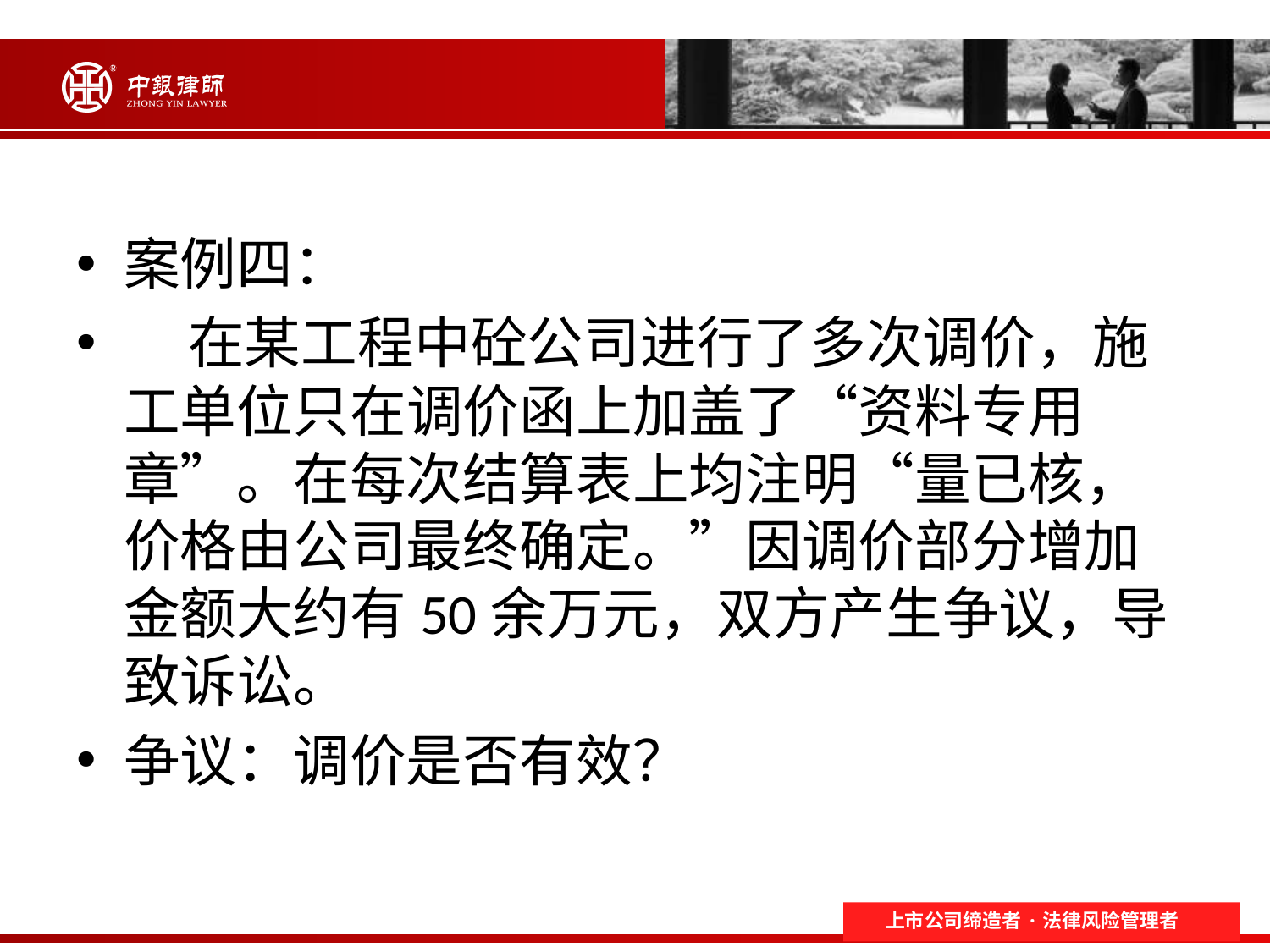

#
案例四：
    在某工程中砼公司进行了多次调价，施工单位只在调价函上加盖了“资料专用章”。在每次结算表上均注明“量已核，价格由公司最终确定。”因调价部分增加金额大约有50余万元，双方产生争议，导致诉讼。
争议：调价是否有效？